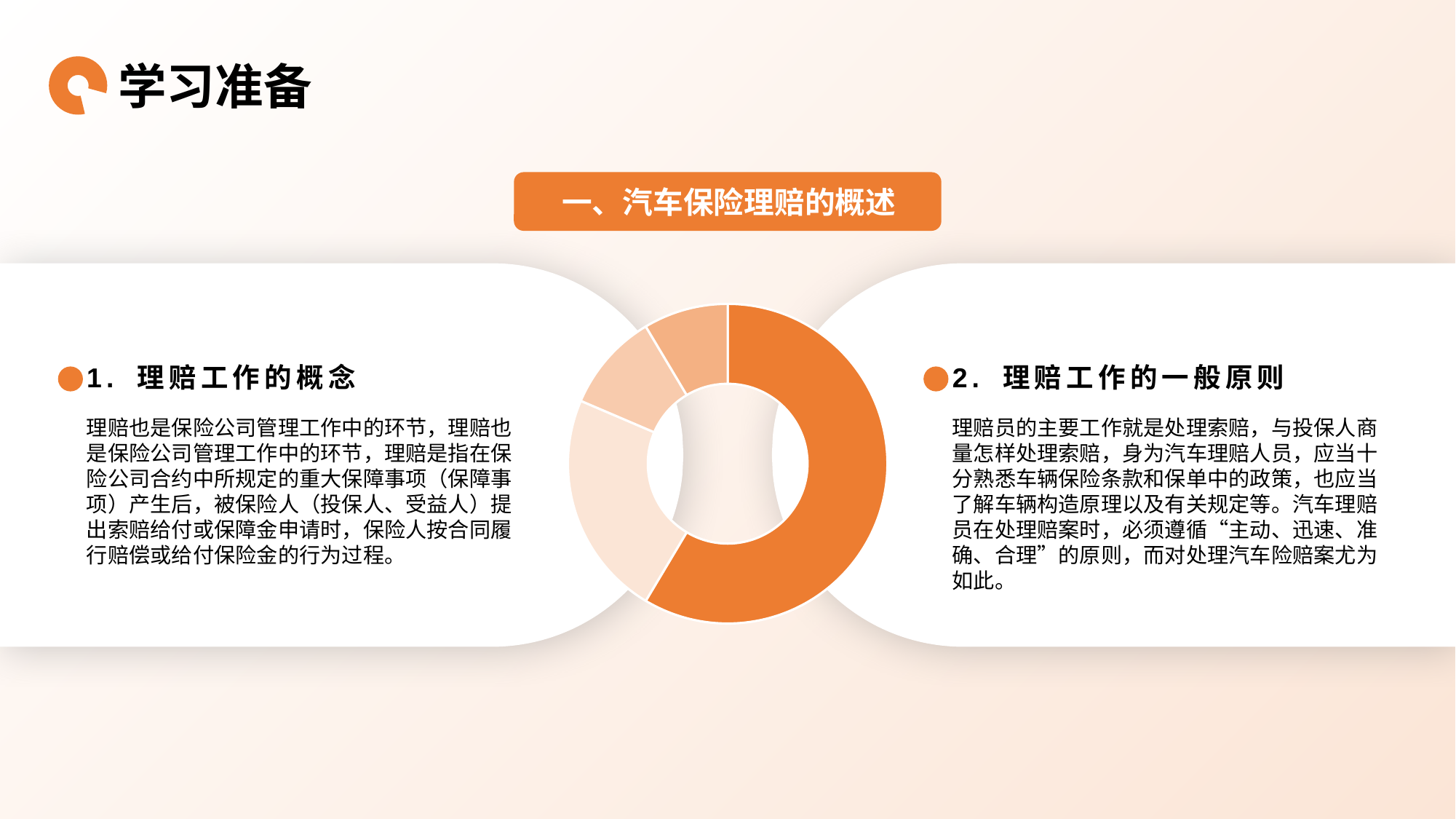

学习准备

一、汽车保险理赔的概述

### Chart

| Category | 销售额 |
|---|---|
| 第一季度 | 8.2 |
| 第二季度 | 3.2 |
| 第三季度 | 1.4 |
| 第四季度 | 1.2 |
1. 理赔工作的概念
2. 理赔工作的一般原则

理赔也是保险公司管理工作中的环节，理赔也是保险公司管理工作中的环节，理赔是指在保险公司合约中所规定的重大保障事项（保障事项）产生后，被保险人（投保人、受益人）提出索赔给付或保障金申请时，保险人按合同履行赔偿或给付保险金的行为过程。
理赔员的主要工作就是处理索赔，与投保人商量怎样处理索赔，身为汽车理赔人员，应当十分熟悉车辆保险条款和保单中的政策，也应当了解车辆构造原理以及有关规定等。汽车理赔员在处理赔案时，必须遵循“主动、迅速、准确、合理”的原则，而对处理汽车险赔案尤为如此。